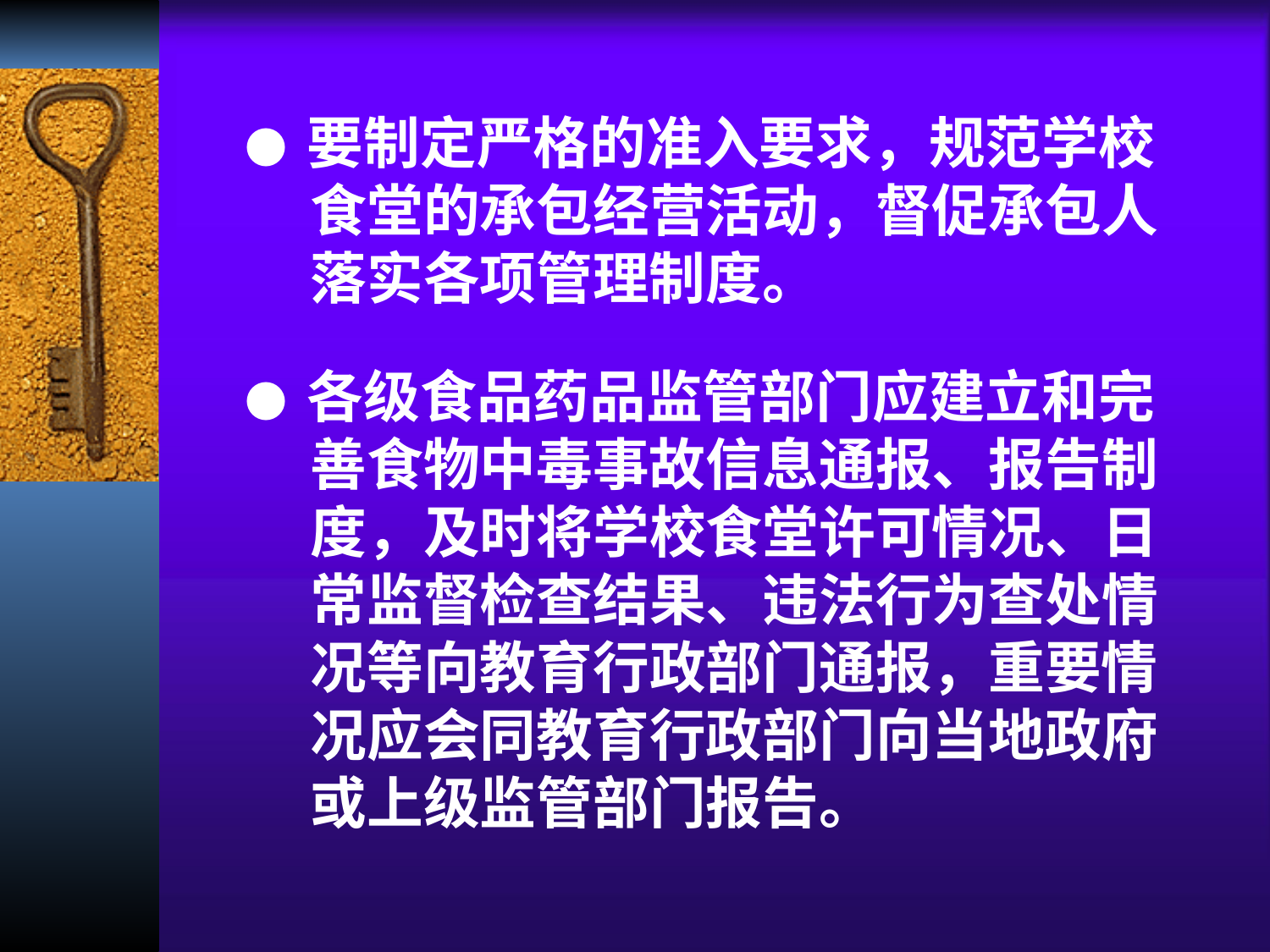

● 要制定严格的准入要求，规范学校
    食堂的承包经营活动，督促承包人
    落实各项管理制度。

● 各级食品药品监管部门应建立和完
    善食物中毒事故信息通报、报告制
    度，及时将学校食堂许可情况、日
    常监督检查结果、违法行为查处情
    况等向教育行政部门通报，重要情
    况应会同教育行政部门向当地政府
    或上级监管部门报告。